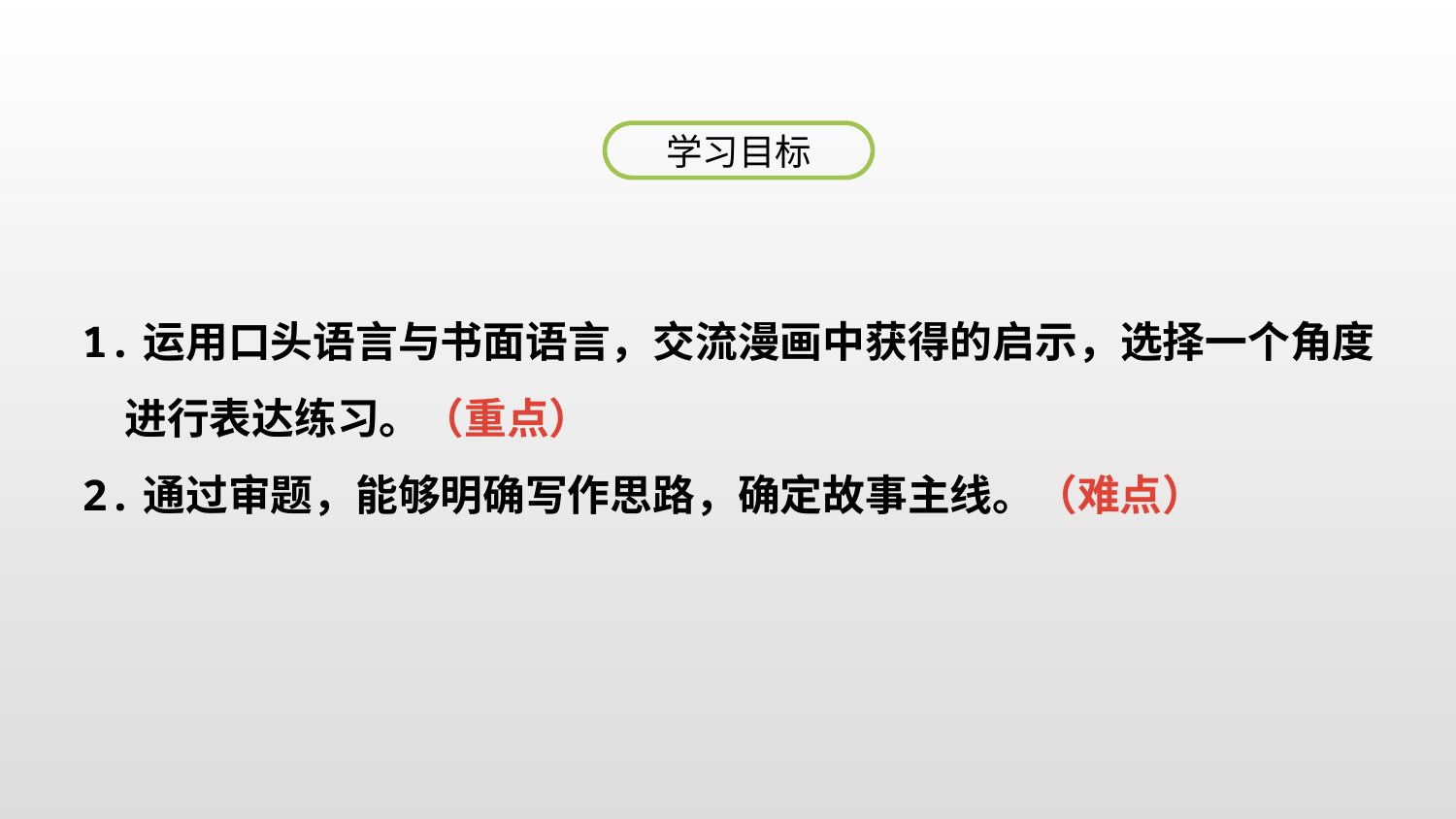

学习目标
1.运用口头语言与书面语言，交流漫画中获得的启示，选择一个角度进行表达练习。（重点）
2.通过审题，能够明确写作思路，确定故事主线。（难点）